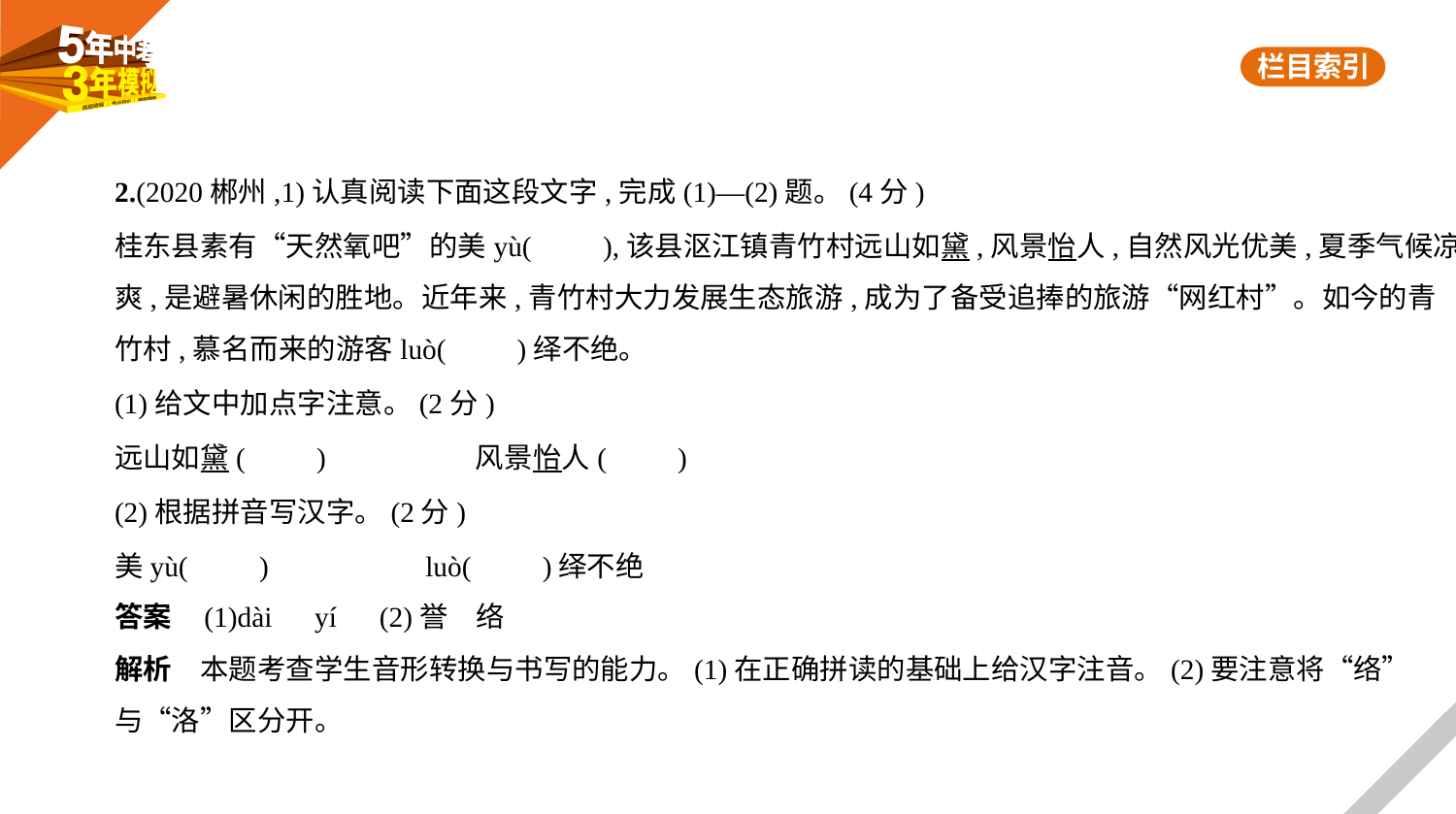

2.(2020郴州,1)认真阅读下面这段文字,完成(1)—(2)题。(4分)
桂东县素有“天然氧吧”的美yù(　　),该县沤江镇青竹村远山如黛,风景怡人,自然风光优美,夏季气候凉
爽,是避暑休闲的胜地。近年来,青竹村大力发展生态旅游,成为了备受追捧的旅游“网红村”。如今的青
竹村,慕名而来的游客luò(　　)绎不绝。
(1)给文中加点字注意。(2分)
远山如黛(　　)　　　　　风景怡人(　　)
(2)根据拼音写汉字。(2分)
美yù(　　)　　　　　luò(　　)绎不绝
答案    (1)dài　yí　(2)誉　络
解析　本题考查学生音形转换与书写的能力。(1)在正确拼读的基础上给汉字注音。(2)要注意将“络”
与“洛”区分开。